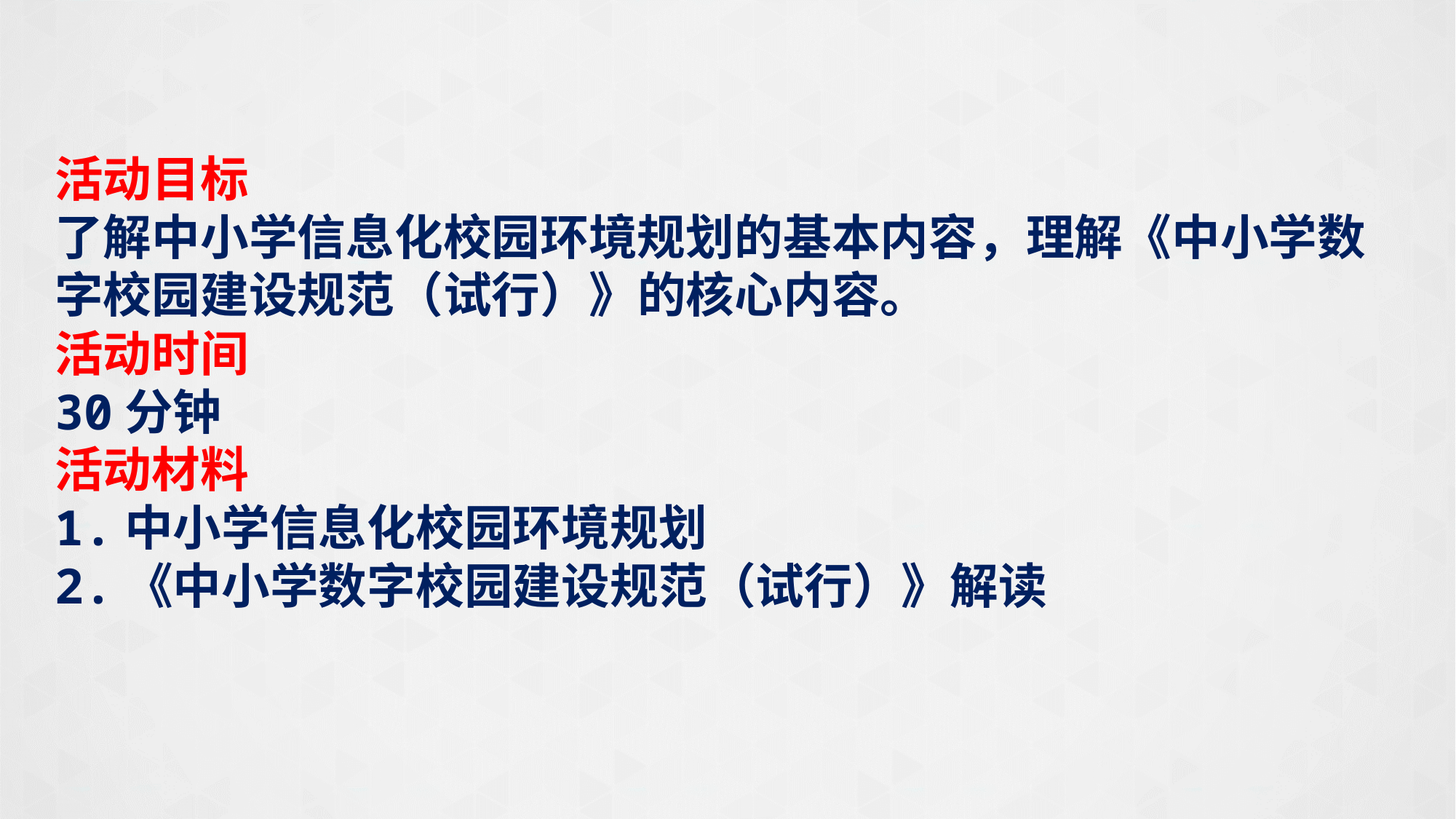

活动目标
了解中小学信息化校园环境规划的基本内容，理解《中小学数字校园建设规范（试行）》的核心内容。
活动时间
30分钟
活动材料
1.中小学信息化校园环境规划
2.《中小学数字校园建设规范（试行）》解读